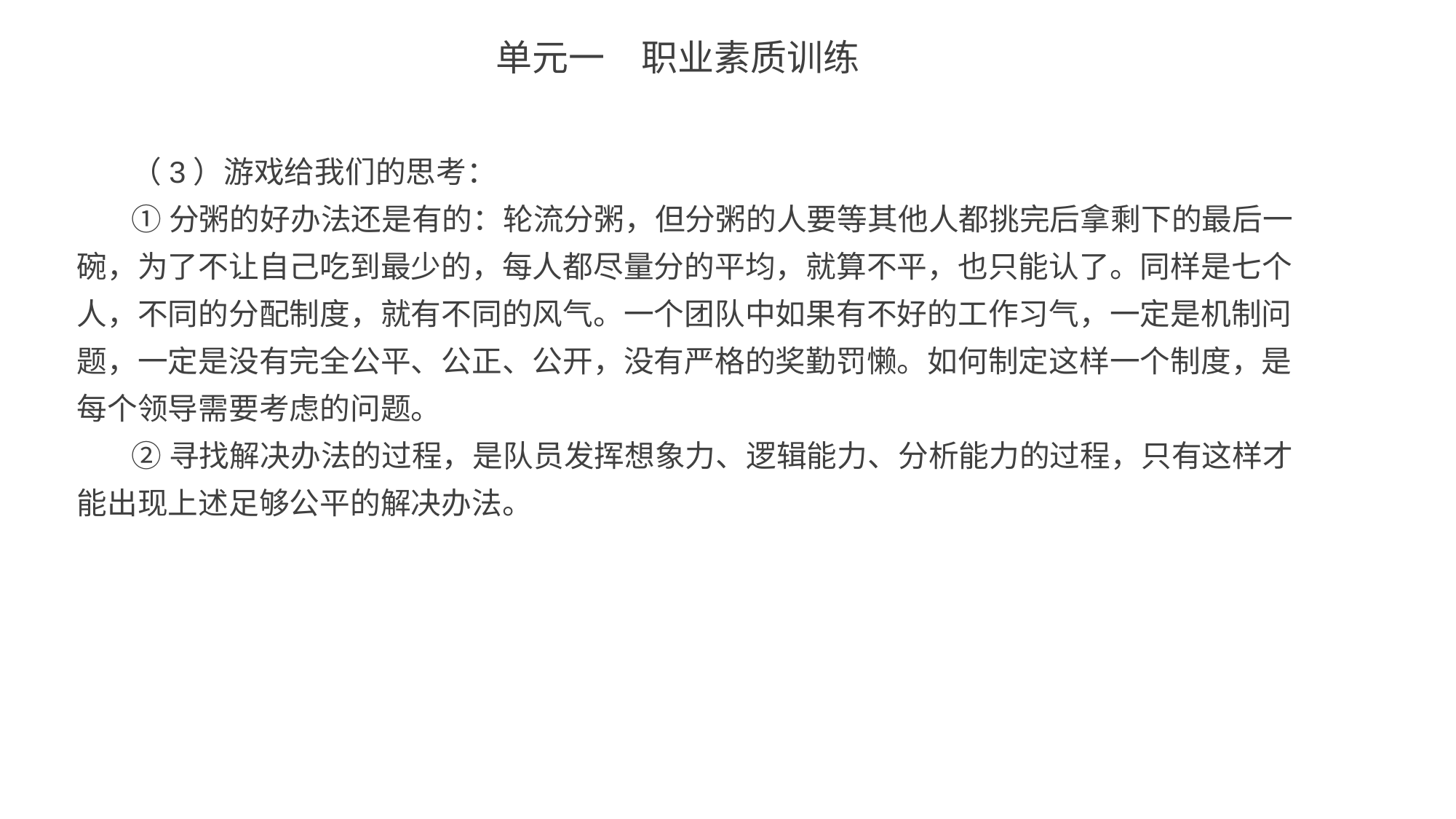

单元一　职业素质训练
（3）游戏给我们的思考：
①分粥的好办法还是有的：轮流分粥，但分粥的人要等其他人都挑完后拿剩下的最后一碗，为了不让自己吃到最少的，每人都尽量分的平均，就算不平，也只能认了。同样是七个人，不同的分配制度，就有不同的风气。一个团队中如果有不好的工作习气，一定是机制问题，一定是没有完全公平、公正、公开，没有严格的奖勤罚懒。如何制定这样一个制度，是每个领导需要考虑的问题。
②寻找解决办法的过程，是队员发挥想象力、逻辑能力、分析能力的过程，只有这样才能出现上述足够公平的解决办法。